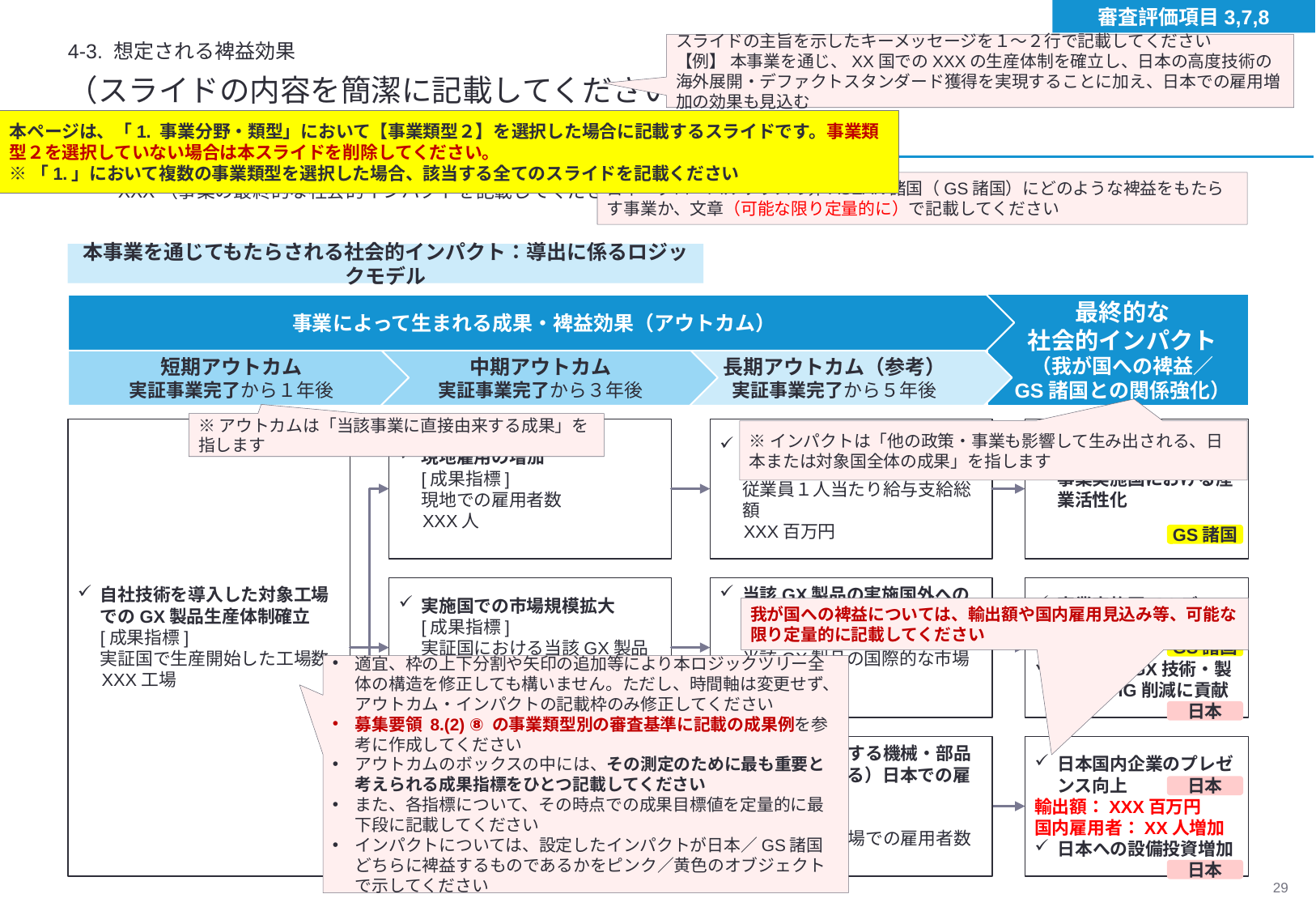

審査評価項目3,7,8
4-3. 想定される裨益効果
スライドの主旨を示したキーメッセージを１～２行で記載してください
【例】 本事業を通じ、XX国でのXXXの生産体制を確立し、日本の高度技術の海外展開・デファクトスタンダード獲得を実現することに加え、日本での雇用増加の効果も見込む
（スライドの内容を簡潔に記載してください）
本ページは、「1. 事業分野・類型」において【事業類型２】を選択した場合に記載するスライドです。事業類型２を選択していない場合は本スライドを削除してください。
※「1.」において複数の事業類型を選択した場合、該当する全てのスライドを記載ください
日本・グローバルサウスの非ASEAN諸国（GS諸国）にどのような裨益をもたらす事業か、文章（可能な限り定量的に）で記載してください
XXX（事業の最終的な社会的インパクトを記載してください）
本事業を通じてもたらされる社会的インパクト：導出に係るロジックモデル
最終的な
社会的インパクト
（我が国への裨益／
GS諸国との関係強化）
事業によって生まれる成果・裨益効果（アウトカム）
短期アウトカム
実証事業完了から１年後
中期アウトカム
実証事業完了から３年後
長期アウトカム（参考）
実証事業完了から５年後
※アウトカムは「当該事業に直接由来する成果」を指します
自社技術を導入した対象工場でのGX製品生産体制確立
[成果指標]
実証国で生産開始した工場数
XXX工場

対象工場従業員の賃上げ
[成果指標]
従業員１人当たり給与支給総額
XXX百万円
事業実施国における産業活性化
現地雇用の増加
[成果指標]
現地での雇用者数
XXX人
※インパクトは「他の政策・事業も影響して生み出される、日本または対象国全体の成果」を指します
GS諸国
実施国での市場規模拡大
[成果指標]
実証国における当該GX製品の市場占有率
XXX％
当該GX製品の実施国外への輸出増加
[成果指標]
当該GX製品の国際的な市場占有率
XXX％
事業実施国でのデファクトスタンダード獲得

日本発のGX技術・製品がGHG削減に貢献
我が国への裨益については、輸出額や国内雇用見込み等、可能な限り定量的に記載してください
GS諸国
適宜、枠の上下分割や矢印の追加等により本ロジックツリー全体の構造を修正しても構いません。ただし、時間軸は変更せず、アウトカム・インパクトの記載枠のみ修正してください
募集要領 8.(2) ⑧ の事業類型別の審査基準に記載の成果例を参考に作成してください
アウトカムのボックスの中には、その測定のために最も重要と考えられる成果指標をひとつ記載してください
また、各指標について、その時点での成果目標値を定量的に最下段に記載してください
インパクトについては、設定したインパクトが日本／GS諸国どちらに裨益するものであるかをピンク／黄色のオブジェクトで示してください
日本
対象事業の他地域展開
[成果指標]
実証国外で生産開始した工場数
XXX工場
（工場で使用する機械・部品の需要増による）日本での雇用の増加
[成果指標]
日本の機械工場での雇用者数
XXX人
日本国内企業のプレゼンス向上
輸出額：XXX百万円
国内雇用者：XX人増加
日本への設備投資増加
日本
日本